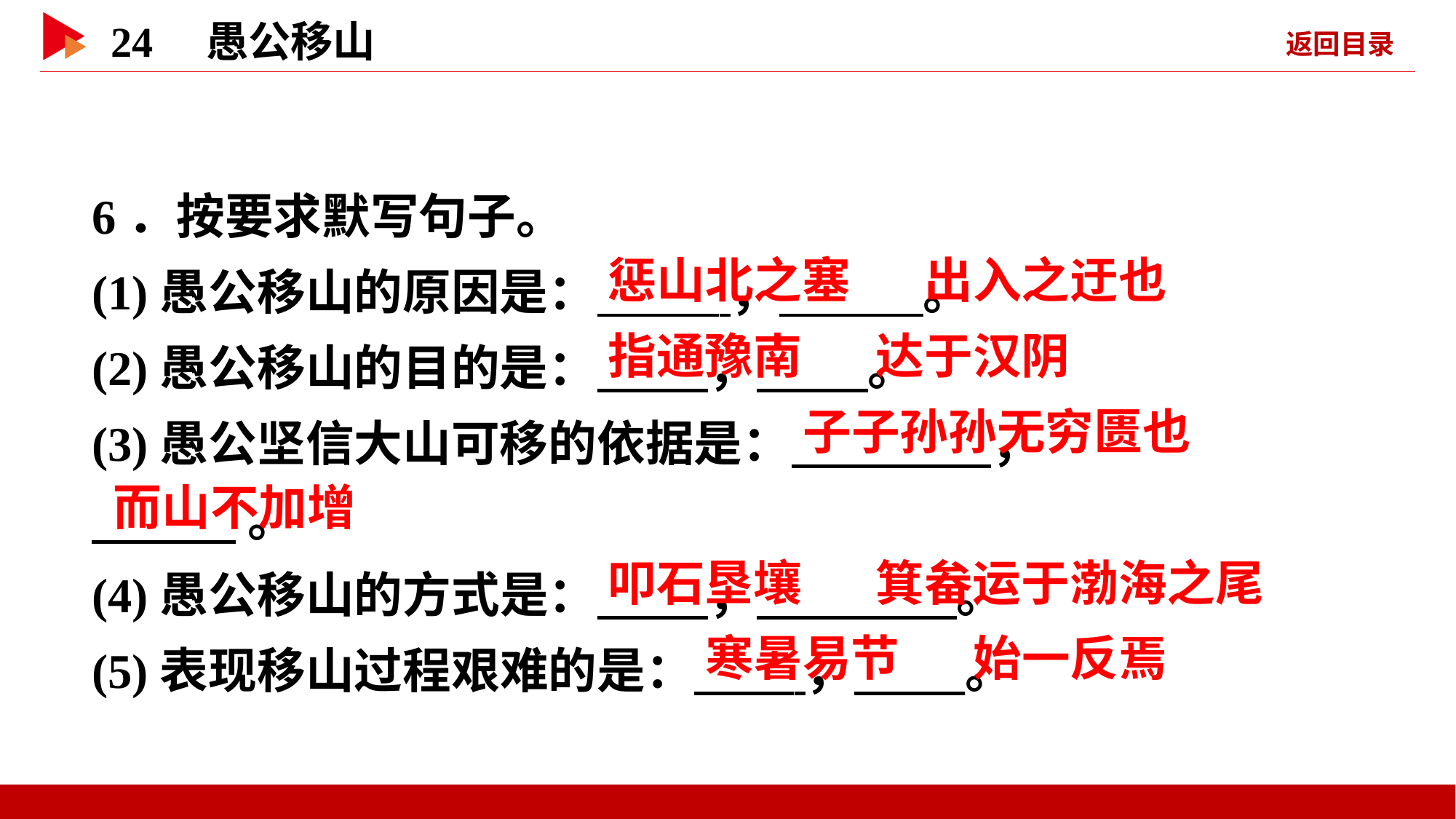

6．按要求默写句子。
(1)愚公移山的原因是：            ，             。
(2)愚公移山的目的是：          ，          。
(3)愚公坚信大山可移的依据是：                  ，
             。
(4)愚公移山的方式是：          ，                  。
(5)表现移山过程艰难的是：          ，          。
 惩山北之塞
 出入之迂也
 指通豫南
 达于汉阴
 子子孙孙无穷匮也
 而山不加增
 叩石垦壤
 箕畚运于渤海之尾
 寒暑易节
 始一反焉